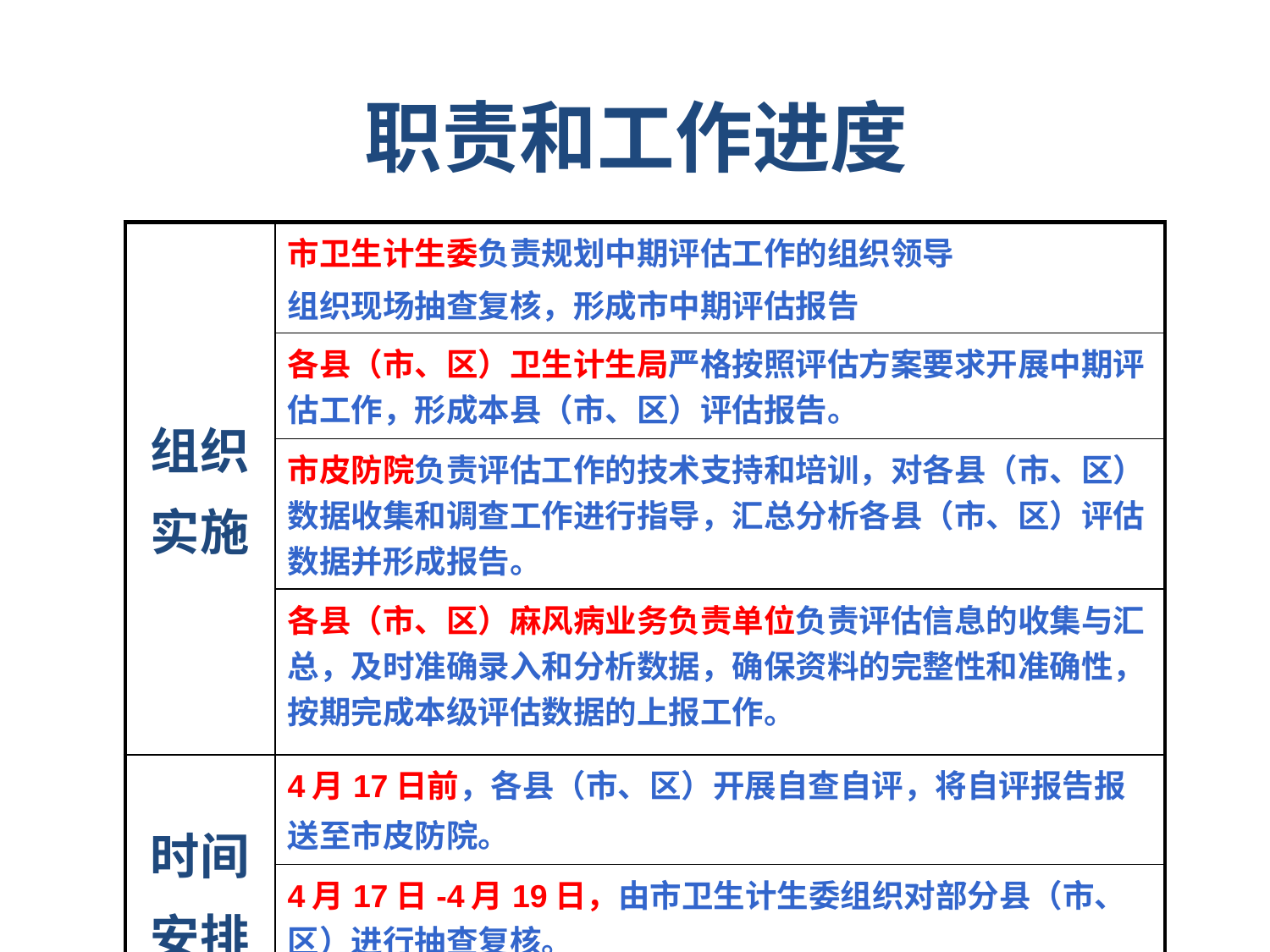

# 职责和工作进度
| 组织 实施 | 市卫生计生委负责规划中期评估工作的组织领导 组织现场抽查复核，形成市中期评估报告 |
| --- | --- |
|  | 各县（市、区）卫生计生局严格按照评估方案要求开展中期评估工作，形成本县（市、区）评估报告。 |
|  | 市皮防院负责评估工作的技术支持和培训，对各县（市、区）数据收集和调查工作进行指导，汇总分析各县（市、区）评估数据并形成报告。 |
|  | 各县（市、区）麻风病业务负责单位负责评估信息的收集与汇总，及时准确录入和分析数据，确保资料的完整性和准确性，按期完成本级评估数据的上报工作。 |
| 时间 安排 | 4月17日前，各县（市、区）开展自查自评，将自评报告报送至市皮防院。 |
|  | 4月17日-4月19日，由市卫生计生委组织对部分县（市、区）进行抽查复核。 |
|  | 4月20日，形成全市自查报告报区皮研所 |